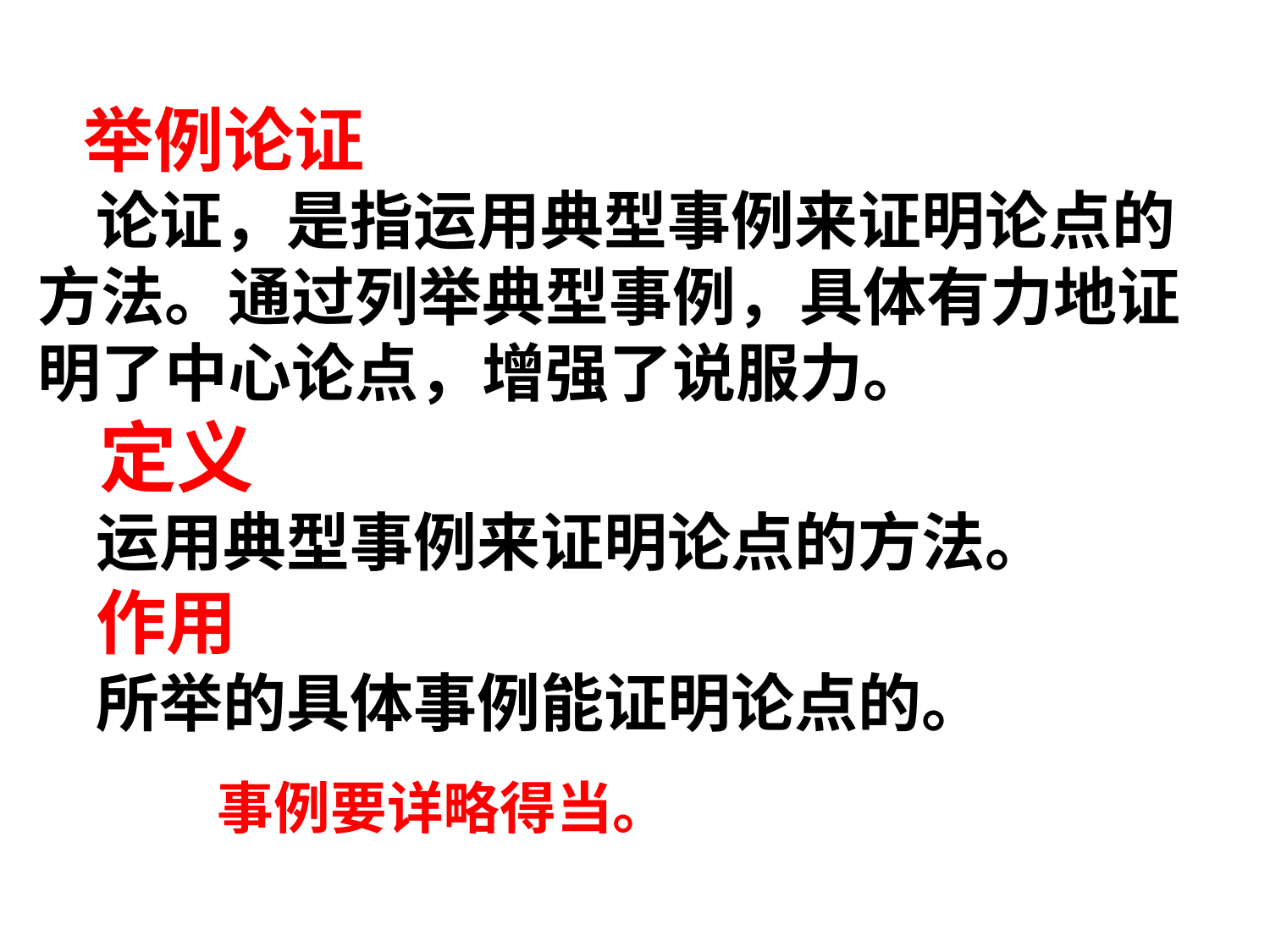

举例论证
   论证，是指运用典型事例来证明论点的方法。通过列举典型事例，具体有力地证明了中心论点，增强了说服力。
   定义
   运用典型事例来证明论点的方法。
   作用
   所举的具体事例能证明论点的。
事例要详略得当。